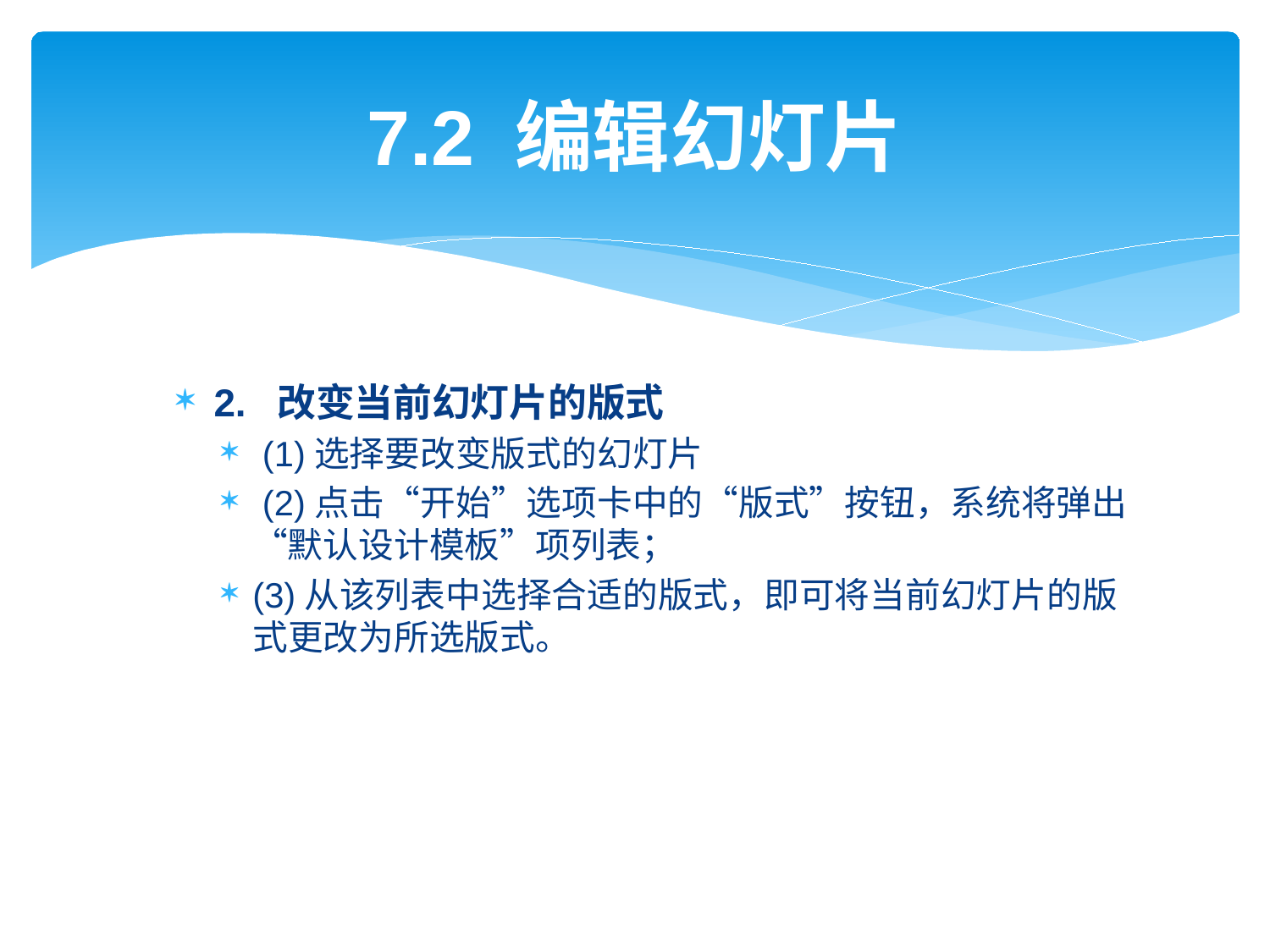

# 7.2 编辑幻灯片
2.  改变当前幻灯片的版式
 (1)选择要改变版式的幻灯片
 (2)点击“开始”选项卡中的“版式”按钮，系统将弹出“默认设计模板”项列表；
(3)从该列表中选择合适的版式，即可将当前幻灯片的版式更改为所选版式。